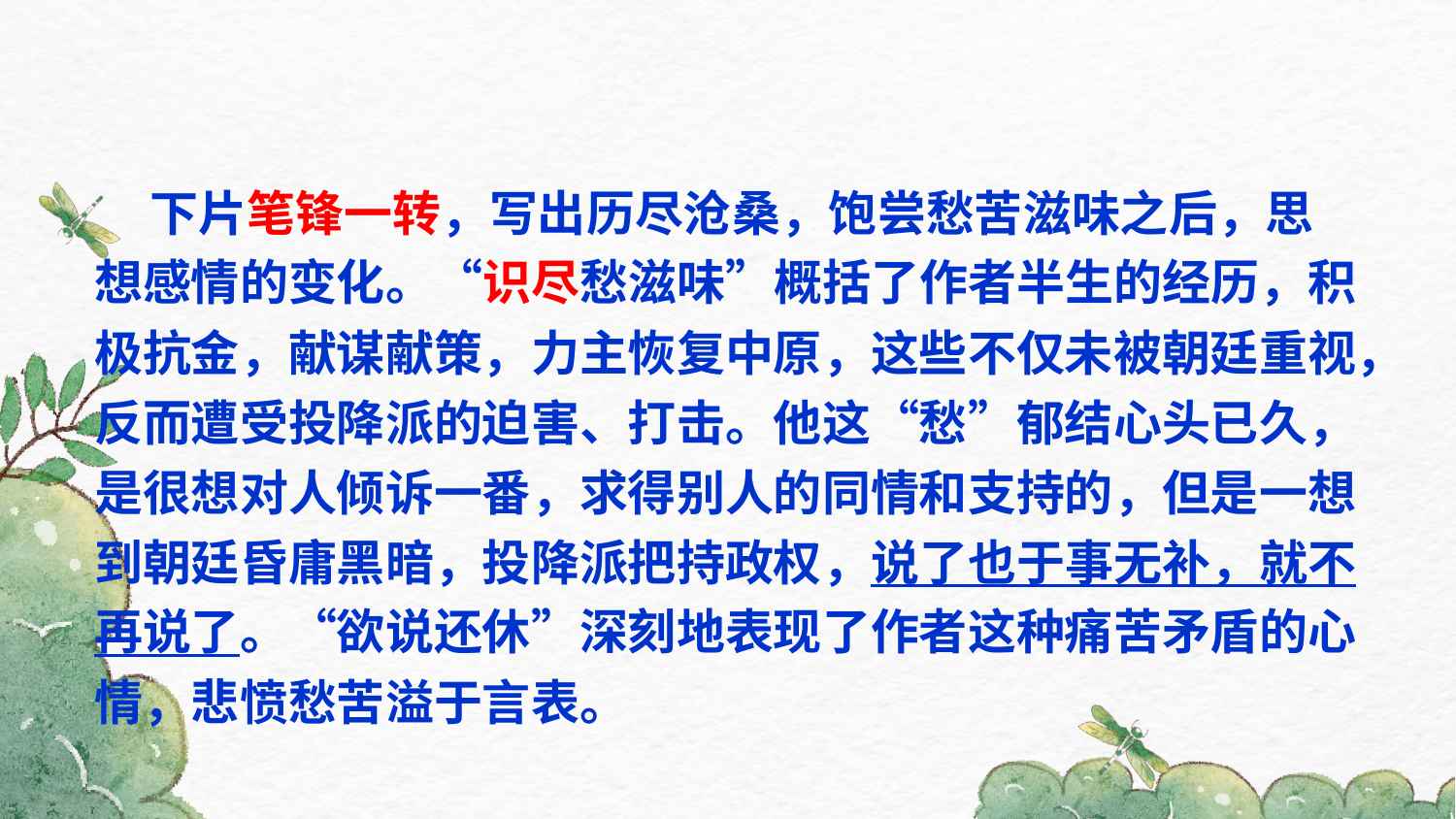

下片笔锋一转，写出历尽沧桑，饱尝愁苦滋味之后，思想感情的变化。“识尽愁滋味”概括了作者半生的经历，积极抗金，献谋献策，力主恢复中原，这些不仅未被朝廷重视，反而遭受投降派的迫害、打击。他这“愁”郁结心头已久，是很想对人倾诉一番，求得别人的同情和支持的，但是一想到朝廷昏庸黑暗，投降派把持政权，说了也于事无补，就不再说了。“欲说还休”深刻地表现了作者这种痛苦矛盾的心情，悲愤愁苦溢于言表。